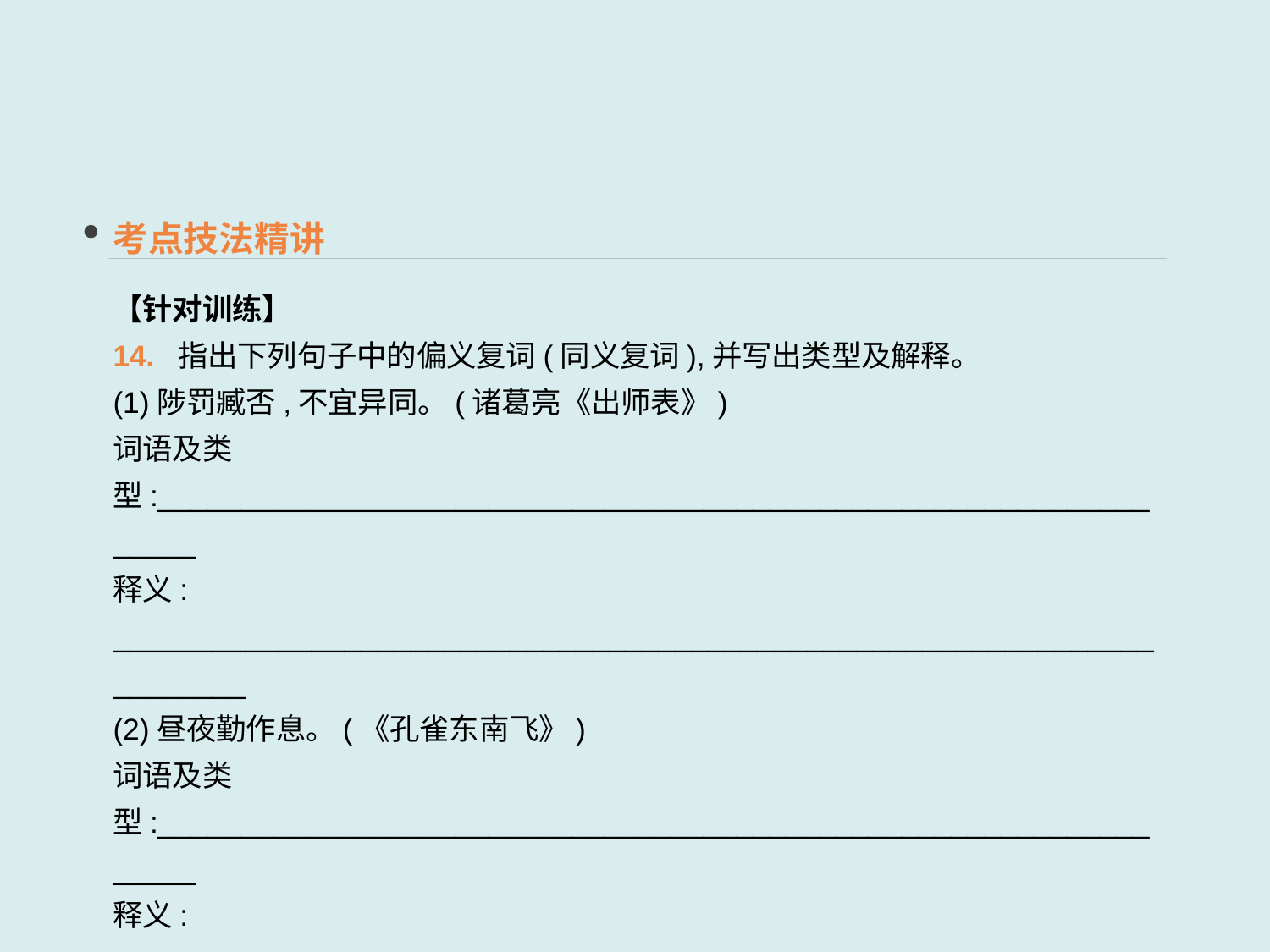

考点技法精讲

【针对训练】
14.  指出下列句子中的偏义复词(同义复词),并写出类型及解释。
(1)陟罚臧否,不宜异同。(诸葛亮《出师表》)
词语及类型:_________________________________________________________________
释义: _______________________________________________________________________
(2)昼夜勤作息。(《孔雀东南飞》)
词语及类型:_________________________________________________________________
释义: _______________________________________________________________________
(3)备他盗之出入与非常也。(司马迁《鸿门宴》)
词语及类型:_________________________________________________________________
释义: _______________________________________________________________________